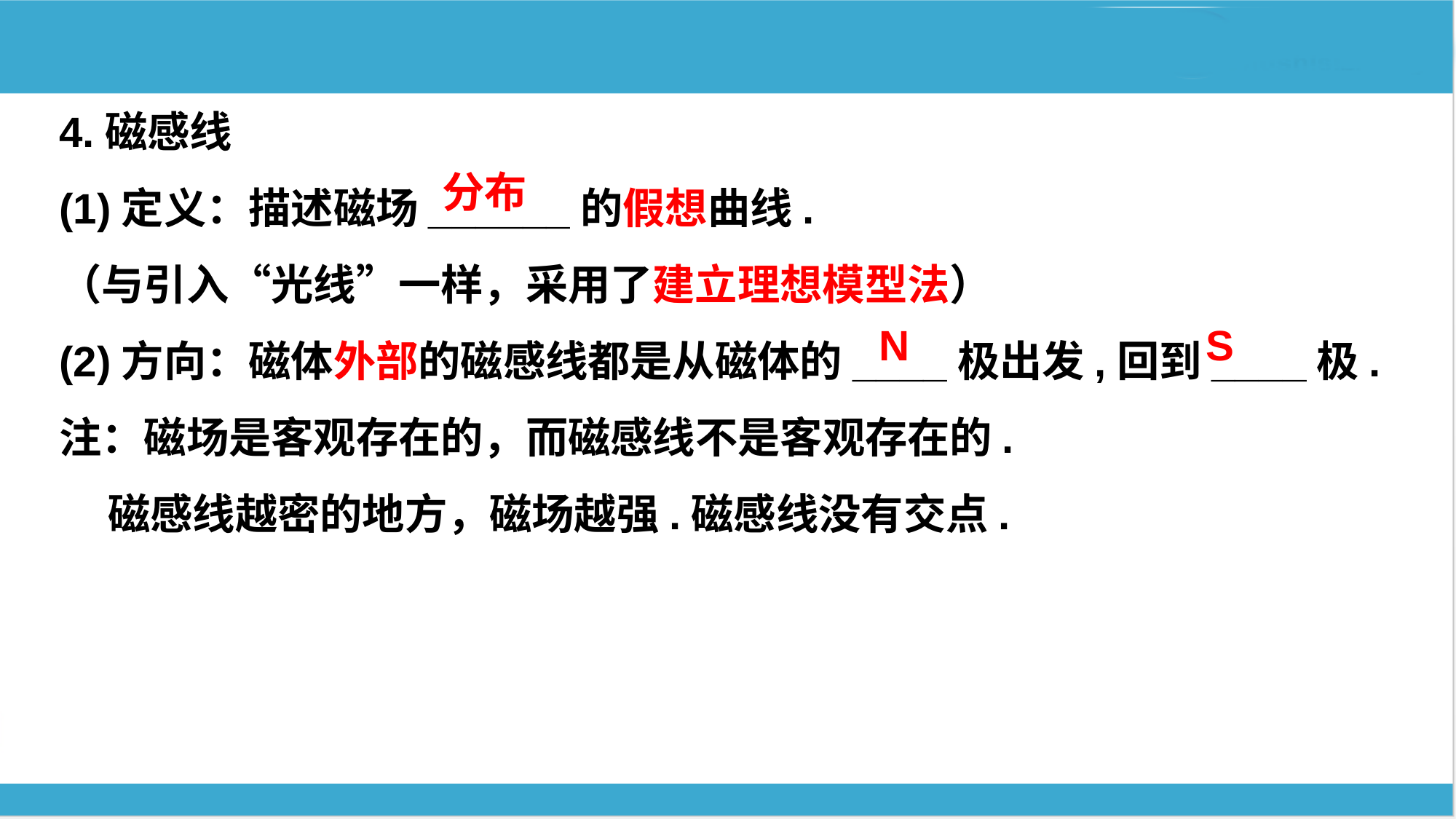

4.磁感线
(1)定义：描述磁场______的假想曲线.
（与引入“光线”一样，采用了建立理想模型法）
(2)方向：磁体外部的磁感线都是从磁体的____极出发,回到____极.
注：磁场是客观存在的，而磁感线不是客观存在的.
    磁感线越密的地方，磁场越强.磁感线没有交点.
分布
N
S